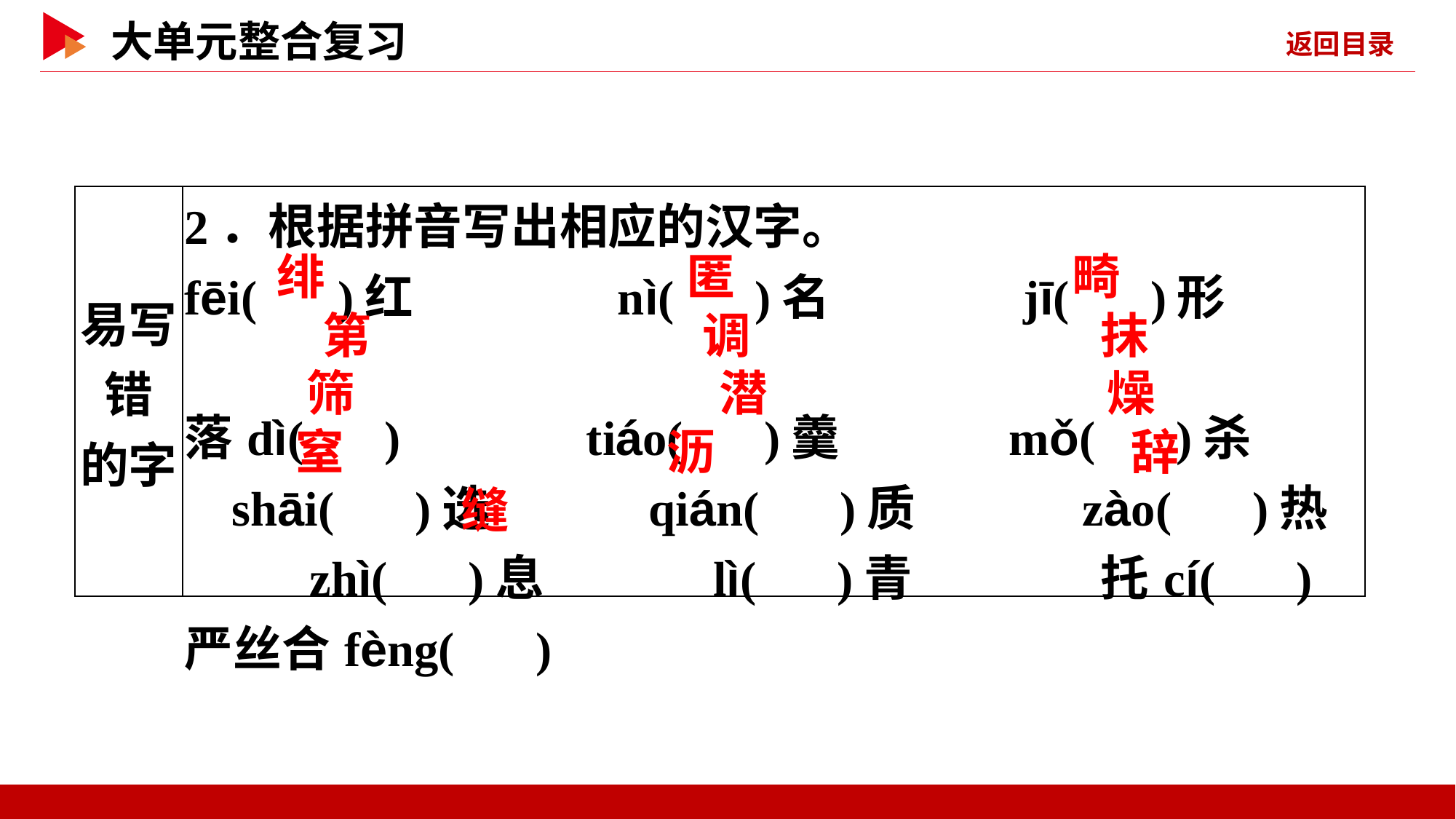

| 易写错 的字 | 2．根据拼音写出相应的汉字。 fēi( )红　　　 nì( )名　　　 jī( )形　　　　 落dì( ) tiáo( )羹 mǒ( )杀 shāi( )选 qián( )质 zào( )热 zhì( )息 lì( )青 托cí( ) 严丝合fèng( ) |
| --- | --- |
  绯
  匿
  畸
  第
  调
  抹
  筛
  潜
  燥
  窒
  沥
  辞
  缝